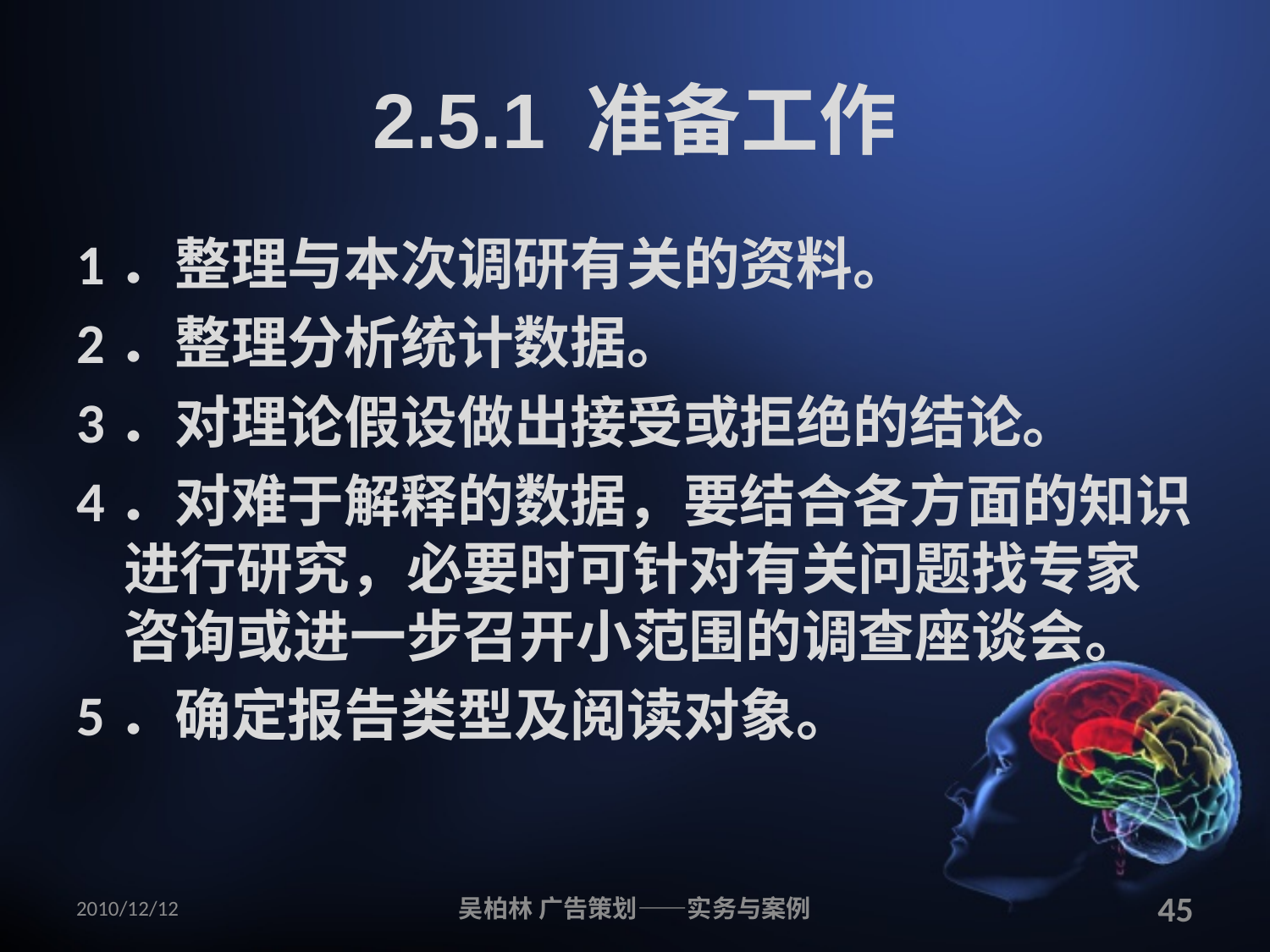

# 2.5.1 准备工作
1．整理与本次调研有关的资料。
2．整理分析统计数据。
3．对理论假设做出接受或拒绝的结论。
4．对难于解释的数据，要结合各方面的知识进行研究，必要时可针对有关问题找专家咨询或进一步召开小范围的调查座谈会。
5．确定报告类型及阅读对象。
2010/12/12
吴柏林 广告策划——实务与案例
45